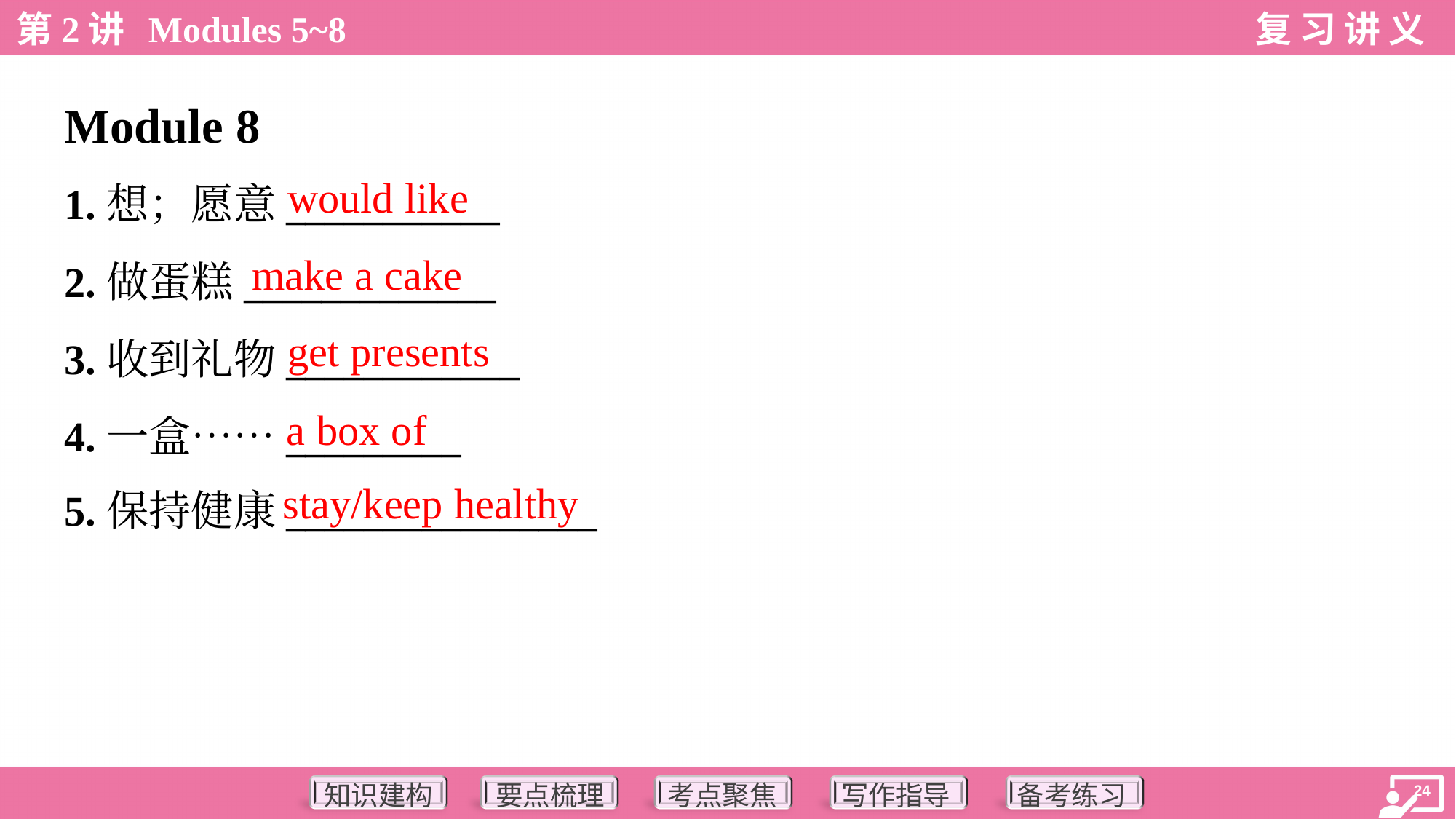

Module 8
would like
1.想；愿意___________
2.做蛋糕_____________
3.收到礼物____________
4.一盒……_________
5.保持健康________________
make a cake
get presents
a box of
stay/keep healthy